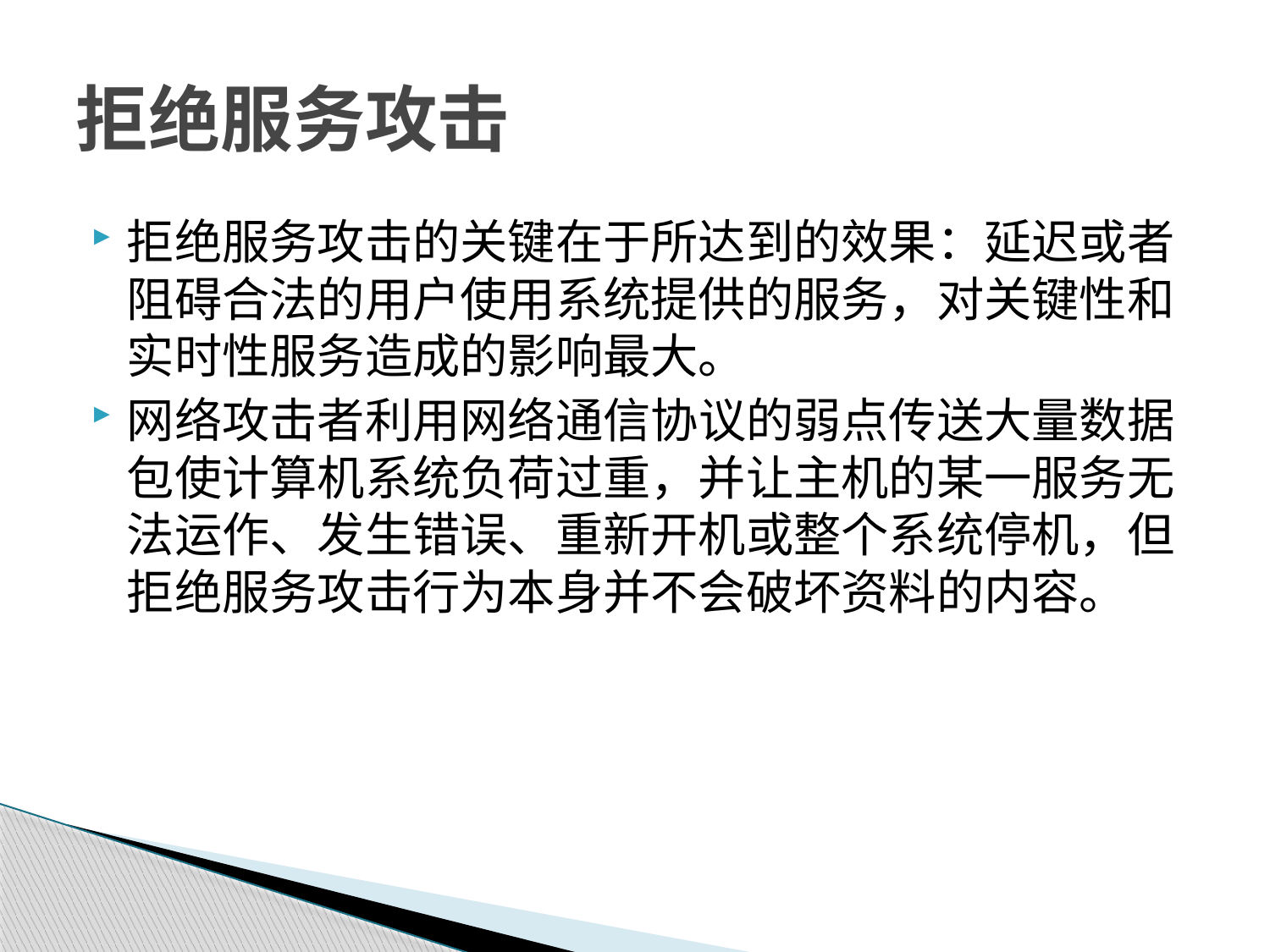

# 拒绝服务攻击
拒绝服务攻击的关键在于所达到的效果：延迟或者阻碍合法的用户使用系统提供的服务，对关键性和实时性服务造成的影响最大。
网络攻击者利用网络通信协议的弱点传送大量数据包使计算机系统负荷过重，并让主机的某一服务无法运作、发生错误、重新开机或整个系统停机，但拒绝服务攻击行为本身并不会破坏资料的内容。